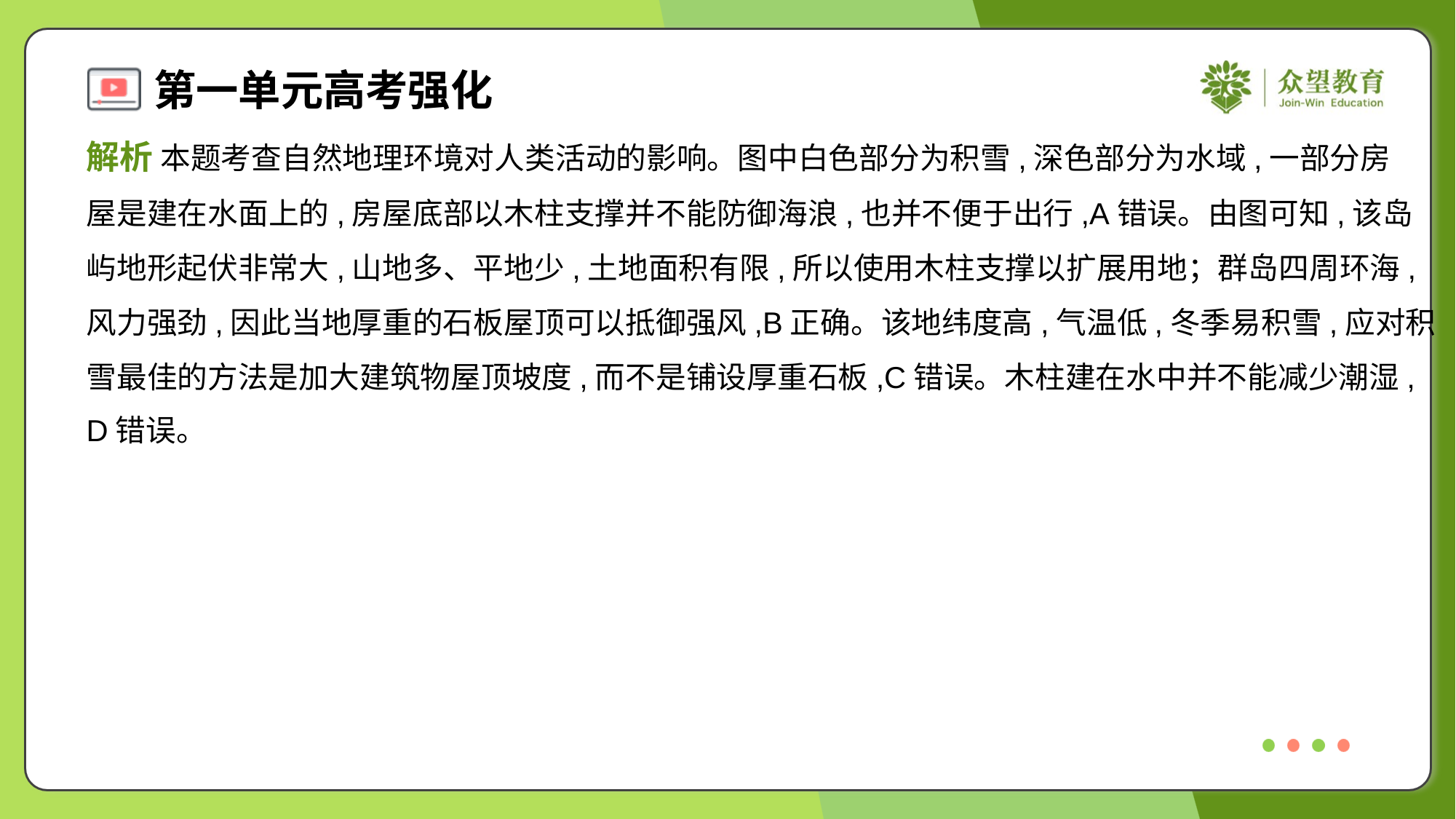

解析 本题考查自然地理环境对人类活动的影响。图中白色部分为积雪,深色部分为水域,一部分房
屋是建在水面上的,房屋底部以木柱支撑并不能防御海浪,也并不便于出行,A错误。由图可知,该岛
屿地形起伏非常大,山地多、平地少,土地面积有限,所以使用木柱支撑以扩展用地；群岛四周环海,
风力强劲,因此当地厚重的石板屋顶可以抵御强风,B正确。该地纬度高,气温低,冬季易积雪,应对积
雪最佳的方法是加大建筑物屋顶坡度,而不是铺设厚重石板,C错误。木柱建在水中并不能减少潮湿,
D错误。